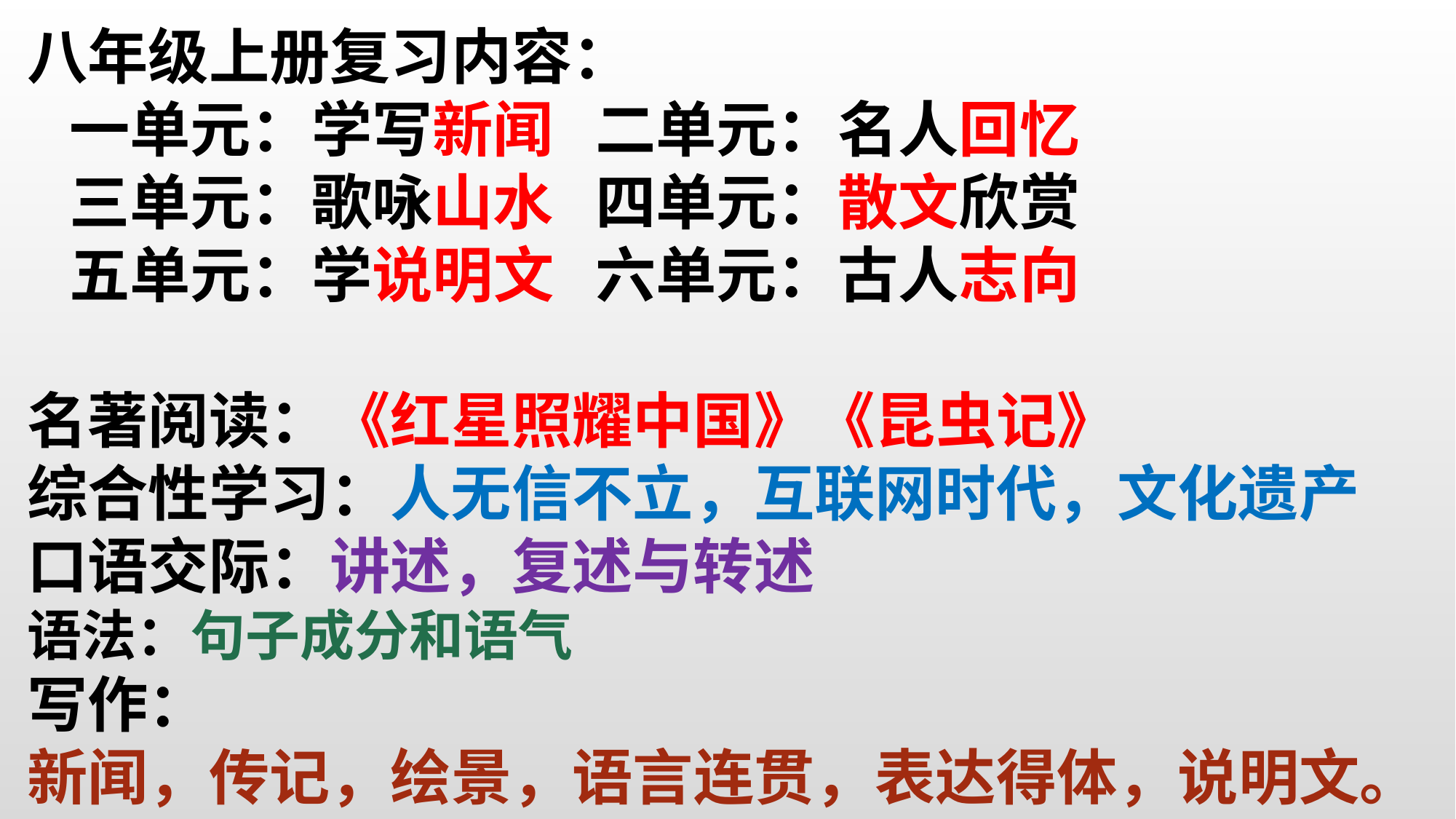

八年级上册复习内容：
  一单元：学写新闻   二单元：名人回忆
  三单元：歌咏山水   四单元：散文欣赏
  五单元：学说明文   六单元：古人志向

名著阅读：《红星照耀中国》《昆虫记》
综合性学习：人无信不立，互联网时代，文化遗产
口语交际：讲述，复述与转述
语法：句子成分和语气
写作：
新闻，传记，绘景，语言连贯，表达得体，说明文。